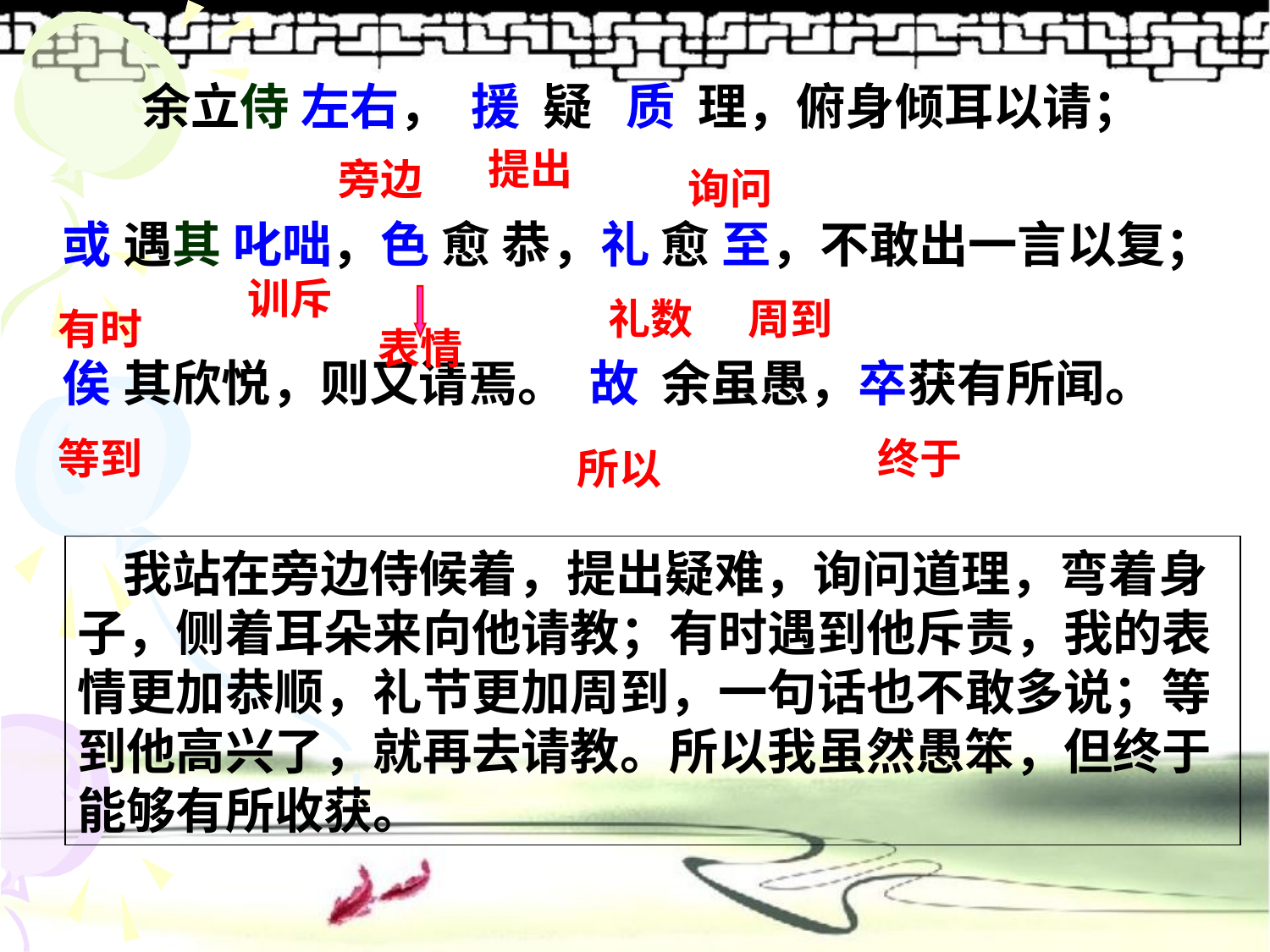

余立侍 左右，  援  疑   质  理，俯身倾耳以请；

或 遇其 叱咄，色 愈 恭，礼 愈 至，不敢出一言以复；

俟 其欣悦，则又请焉。  故  余虽愚，卒获有所闻。
提出
旁边
询问
训斥

礼数
周到
有时
表情
等到
终于
所以
   我站在旁边侍候着，提出疑难，询问道理，弯着身子，侧着耳朵来向他请教；有时遇到他斥责，我的表情更加恭顺，礼节更加周到，一句话也不敢多说；等到他高兴了，就再去请教。所以我虽然愚笨，但终于能够有所收获。